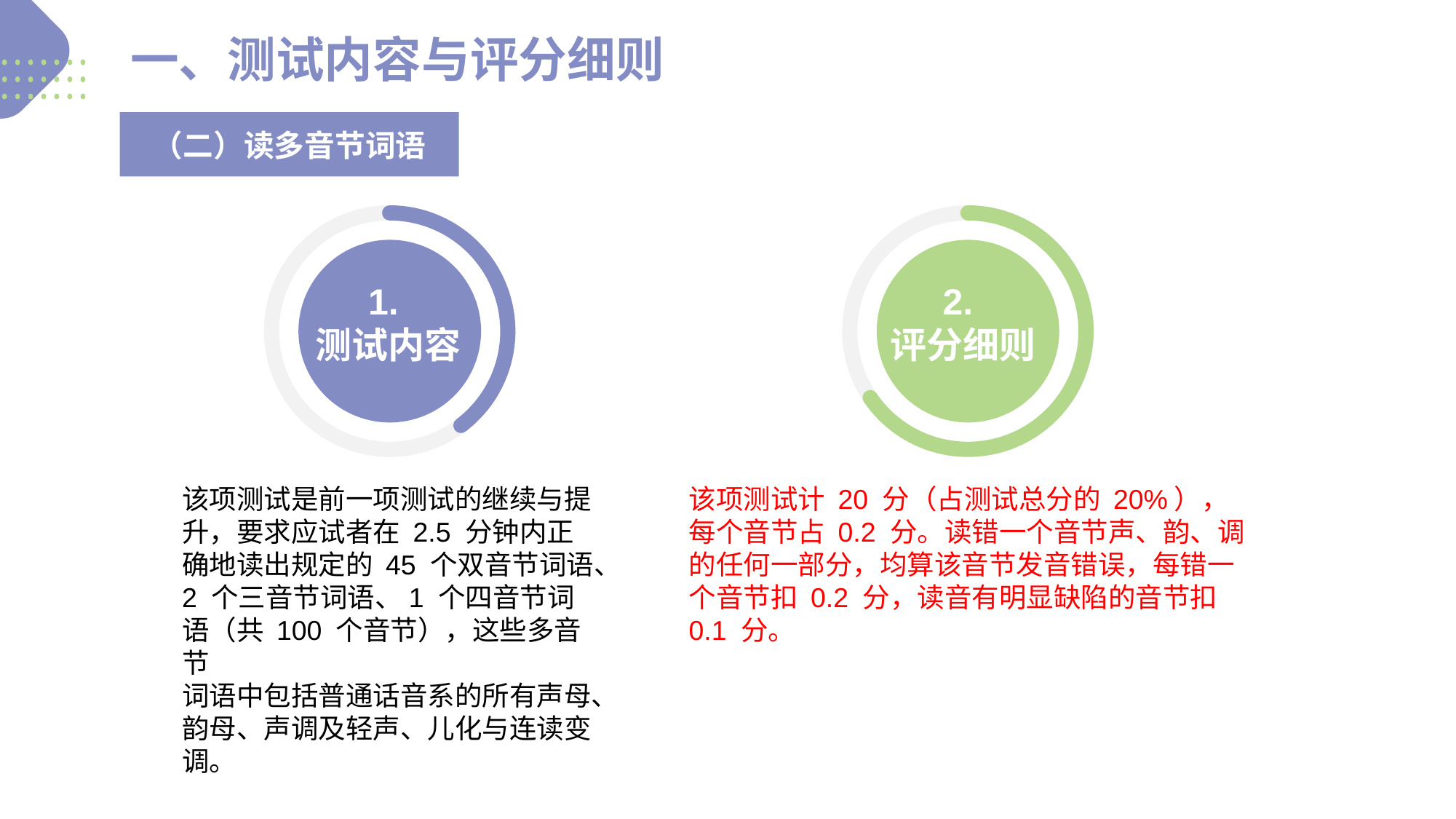

一、测试内容与评分细则

（二）读多音节词语

1.
测试内容

2.
评分细则

该项测试是前一项测试的继续与提升，要求应试者在 2.5 分钟内正确地读出规定的 45 个双音节词语、2 个三音节词语、1 个四音节词语（共 100 个音节），这些多音节
词语中包括普通话音系的所有声母、韵母、声调及轻声、儿化与连读变调。
该项测试计 20 分（占测试总分的 20%），每个音节占 0.2 分。读错一个音节声、韵、调的任何一部分，均算该音节发音错误，每错一个音节扣 0.2 分，读音有明显缺陷的音节扣 0.1 分。